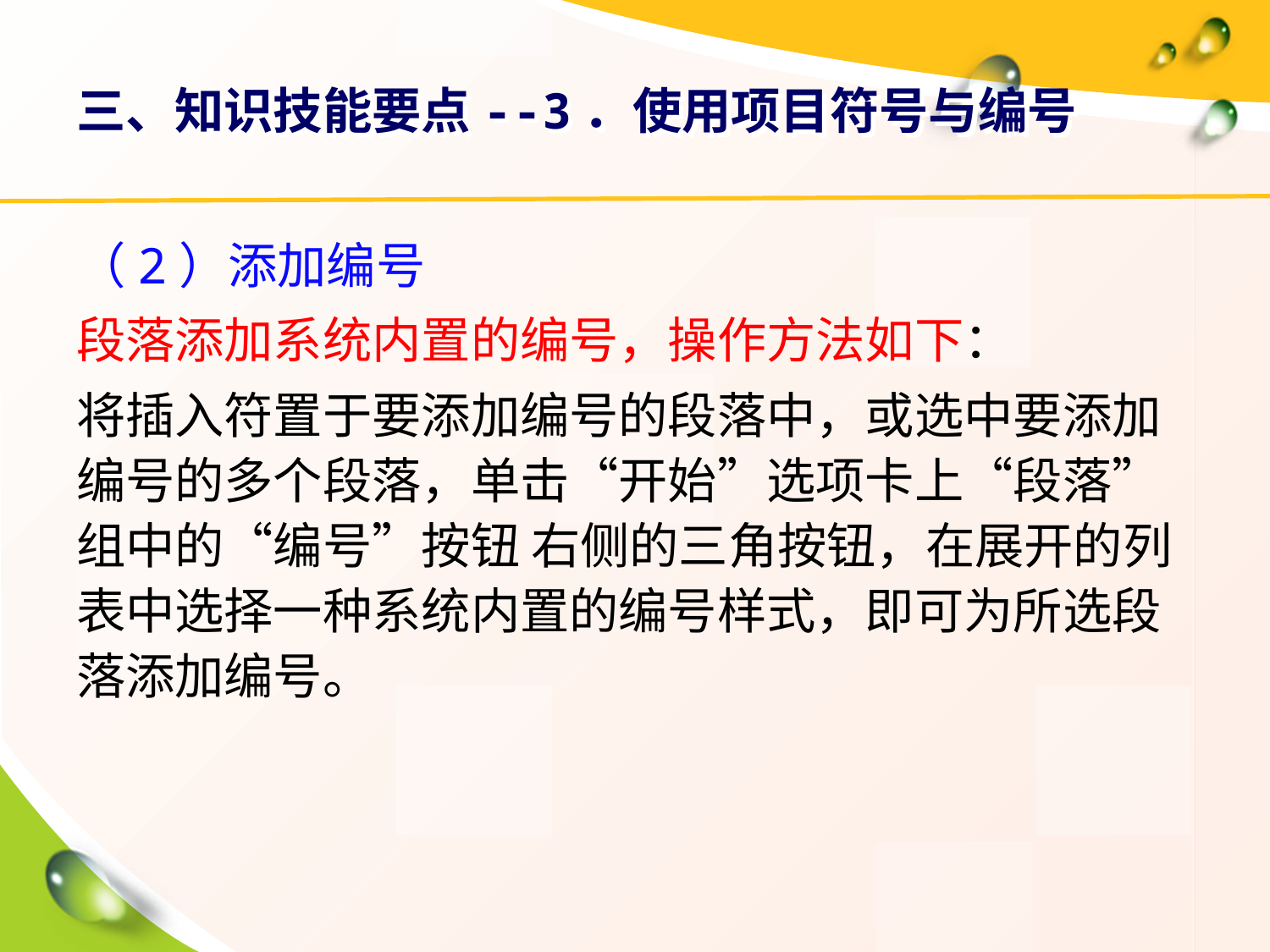

# 三、知识技能要点--3．使用项目符号与编号
（2）添加编号
段落添加系统内置的编号，操作方法如下：
将插入符置于要添加编号的段落中，或选中要添加编号的多个段落，单击“开始”选项卡上“段落”组中的“编号”按钮 右侧的三角按钮，在展开的列表中选择一种系统内置的编号样式，即可为所选段落添加编号。